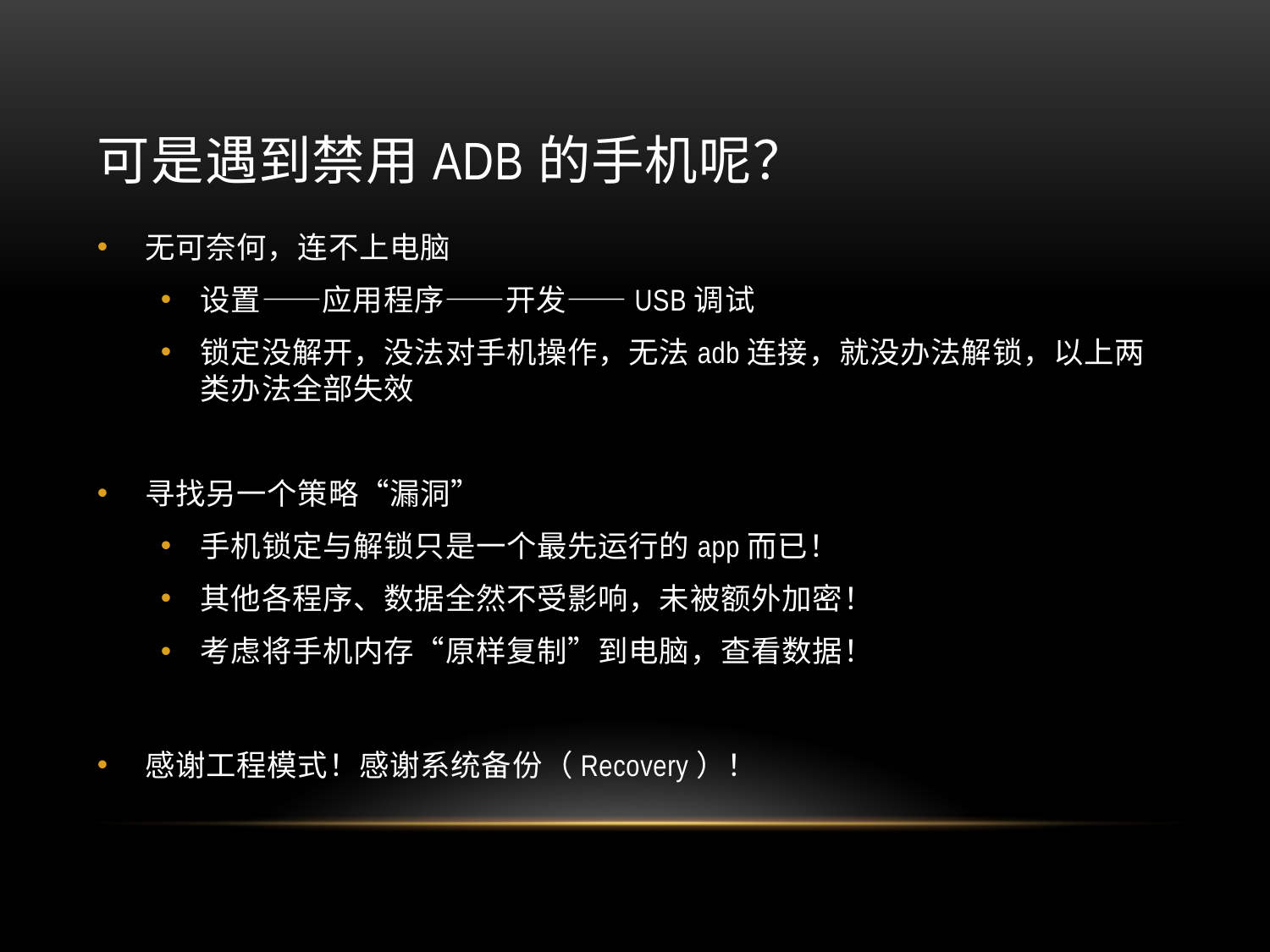

# 可是遇到禁用adb的手机呢？
无可奈何，连不上电脑
设置——应用程序——开发——USB调试
锁定没解开，没法对手机操作，无法adb连接，就没办法解锁，以上两类办法全部失效

寻找另一个策略“漏洞”
手机锁定与解锁只是一个最先运行的app而已！
其他各程序、数据全然不受影响，未被额外加密！
考虑将手机内存“原样复制”到电脑，查看数据！

感谢工程模式！感谢系统备份（Recovery）！